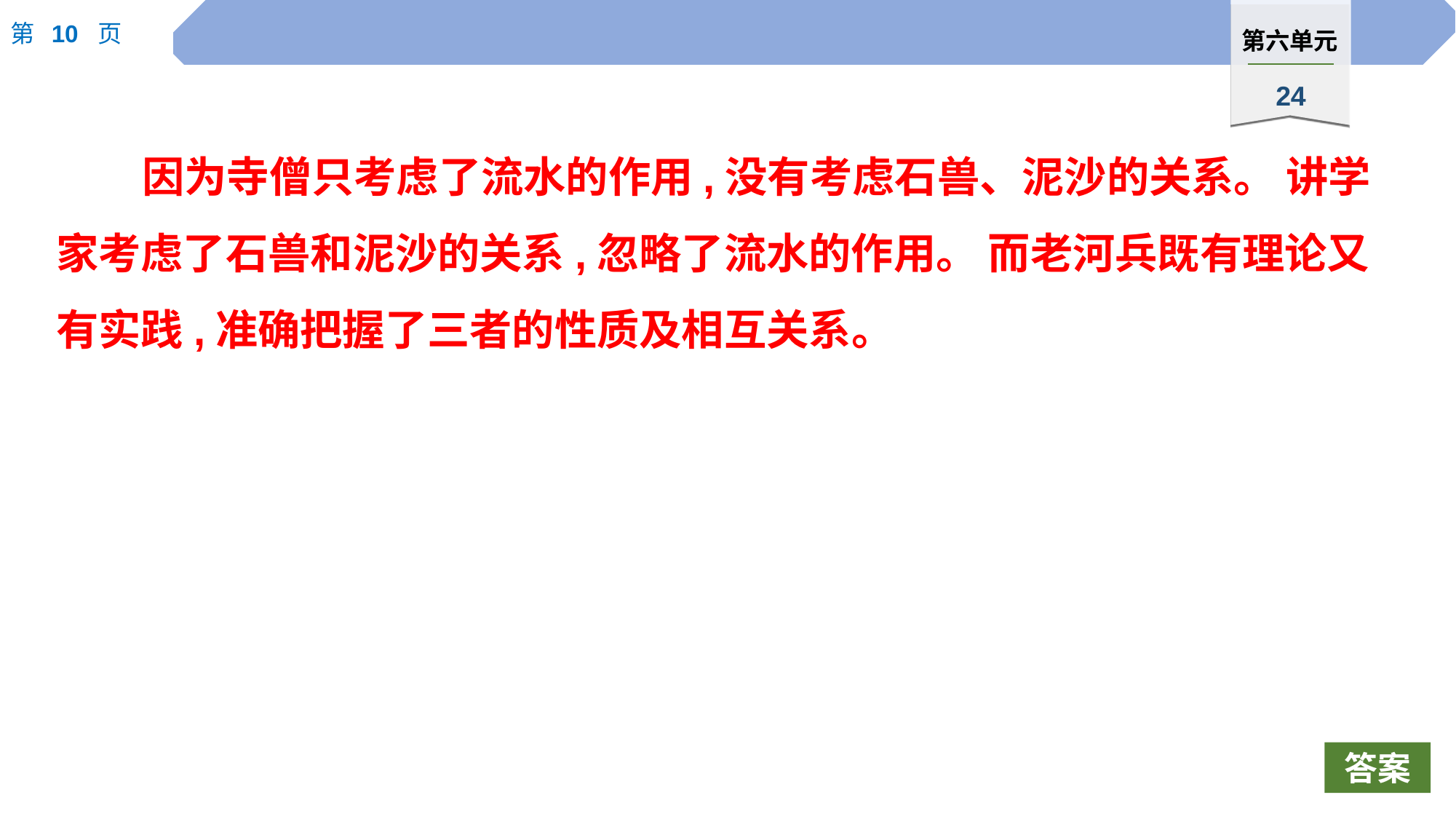

因为寺僧只考虑了流水的作用,没有考虑石兽、泥沙的关系。 讲学家考虑了石兽和泥沙的关系,忽略了流水的作用。 而老河兵既有理论又有实践,准确把握了三者的性质及相互关系。
答案